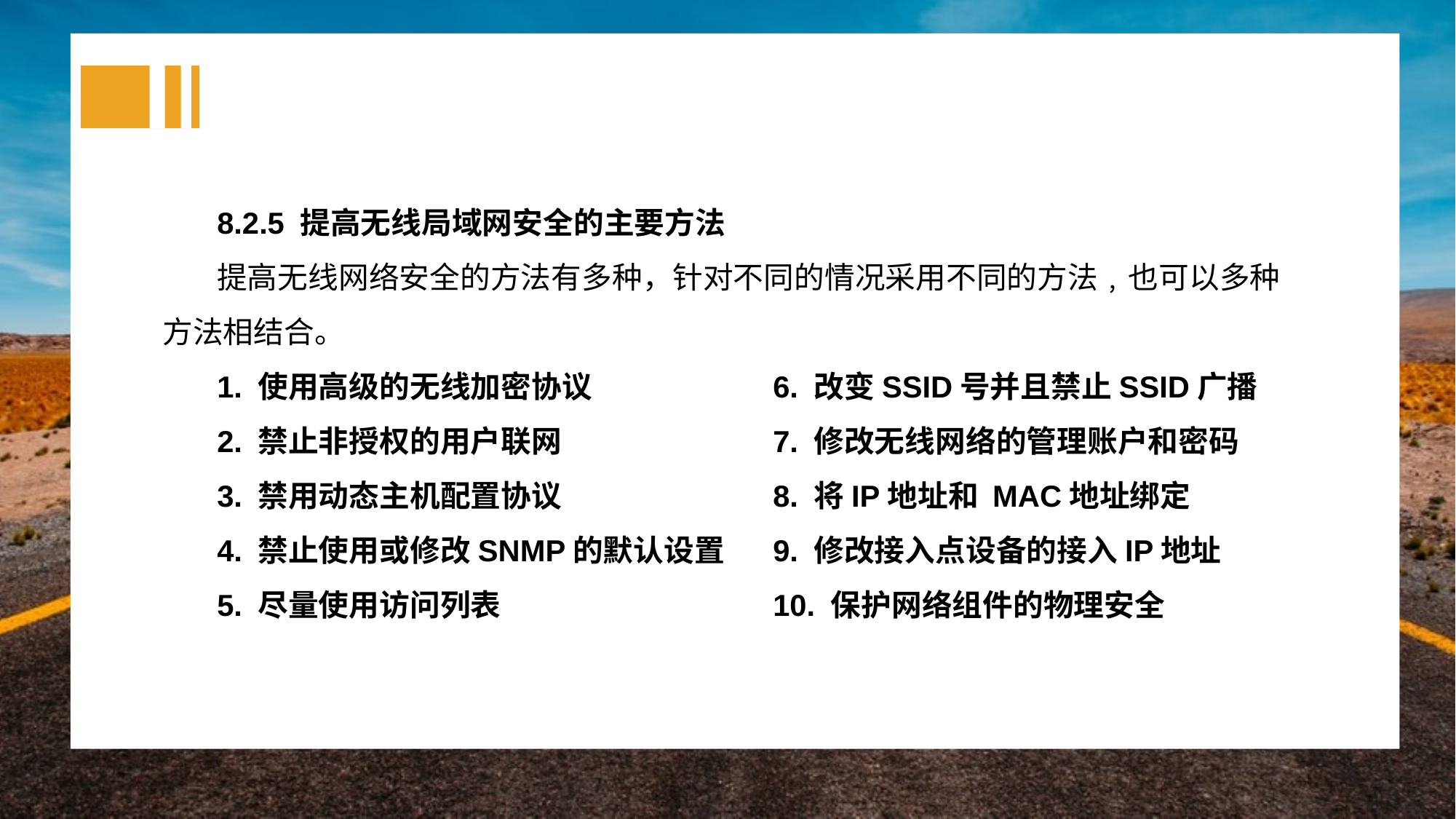

8.2.5 提高无线局域网安全的主要方法
提高无线网络安全的方法有多种，针对不同的情况采用不同的方法﹐也可以多种方法相结合。
1. 使用高级的无线加密协议
2. 禁止非授权的用户联网
3. 禁用动态主机配置协议
4. 禁止使用或修改SNMP的默认设置
5. 尽量使用访问列表
6. 改变SSID号并且禁止SSID广播
7. 修改无线网络的管理账户和密码
8. 将IP地址和 MAC地址绑定
9. 修改接入点设备的接入IP地址
10. 保护网络组件的物理安全